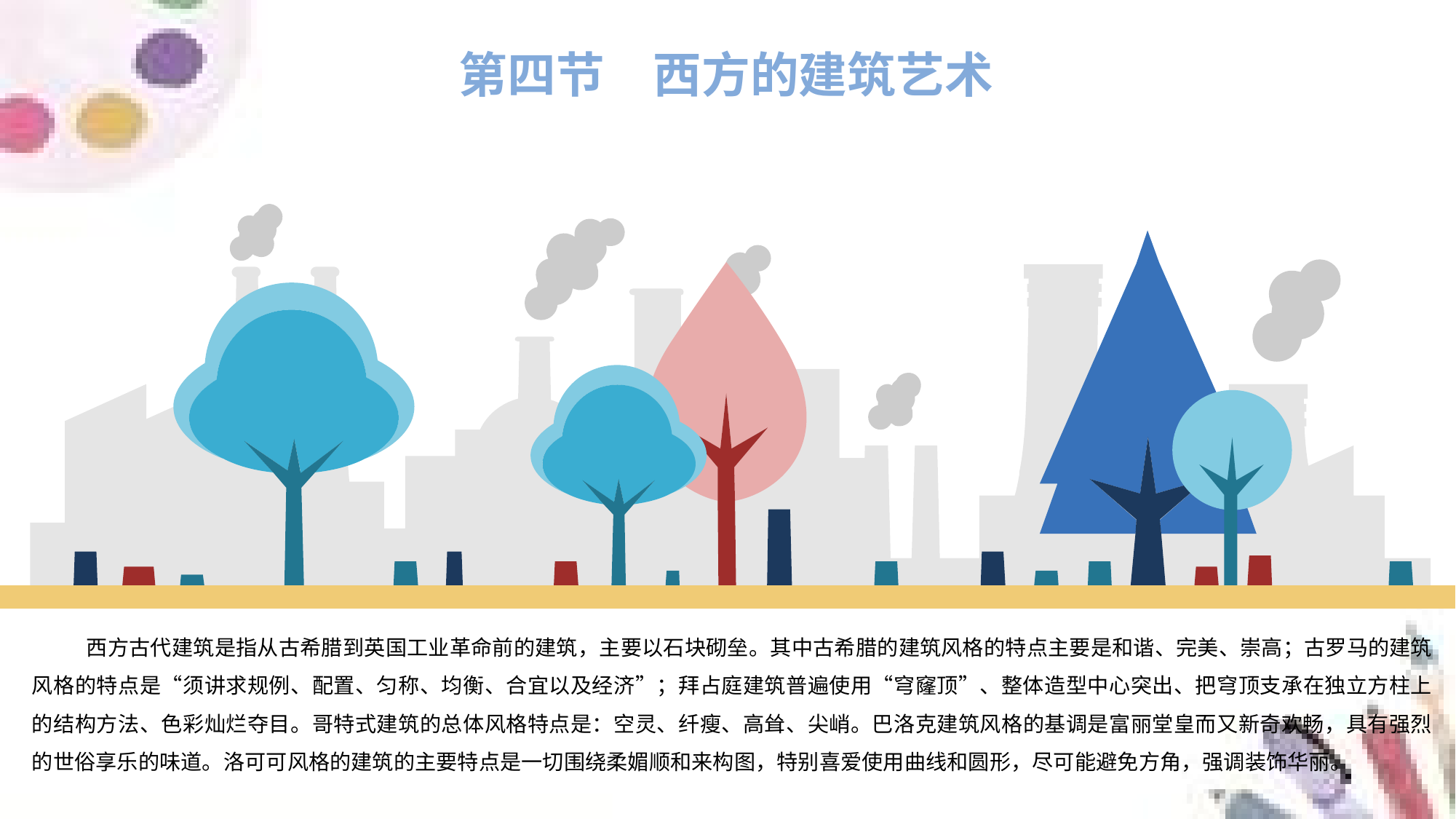

第四节　西方的建筑艺术

西方古代建筑是指从古希腊到英国工业革命前的建筑，主要以石块砌垒。其中古希腊的建筑风格的特点主要是和谐、完美、崇高；古罗马的建筑风格的特点是“须讲求规例、配置、匀称、均衡、合宜以及经济”；拜占庭建筑普遍使用“穹窿顶”、整体造型中心突出、把穹顶支承在独立方柱上的结构方法、色彩灿烂夺目。哥特式建筑的总体风格特点是：空灵、纤瘦、高耸、尖峭。巴洛克建筑风格的基调是富丽堂皇而又新奇欢畅，具有强烈的世俗享乐的味道。洛可可风格的建筑的主要特点是一切围绕柔媚顺和来构图，特别喜爱使用曲线和圆形，尽可能避免方角，强调装饰华丽。